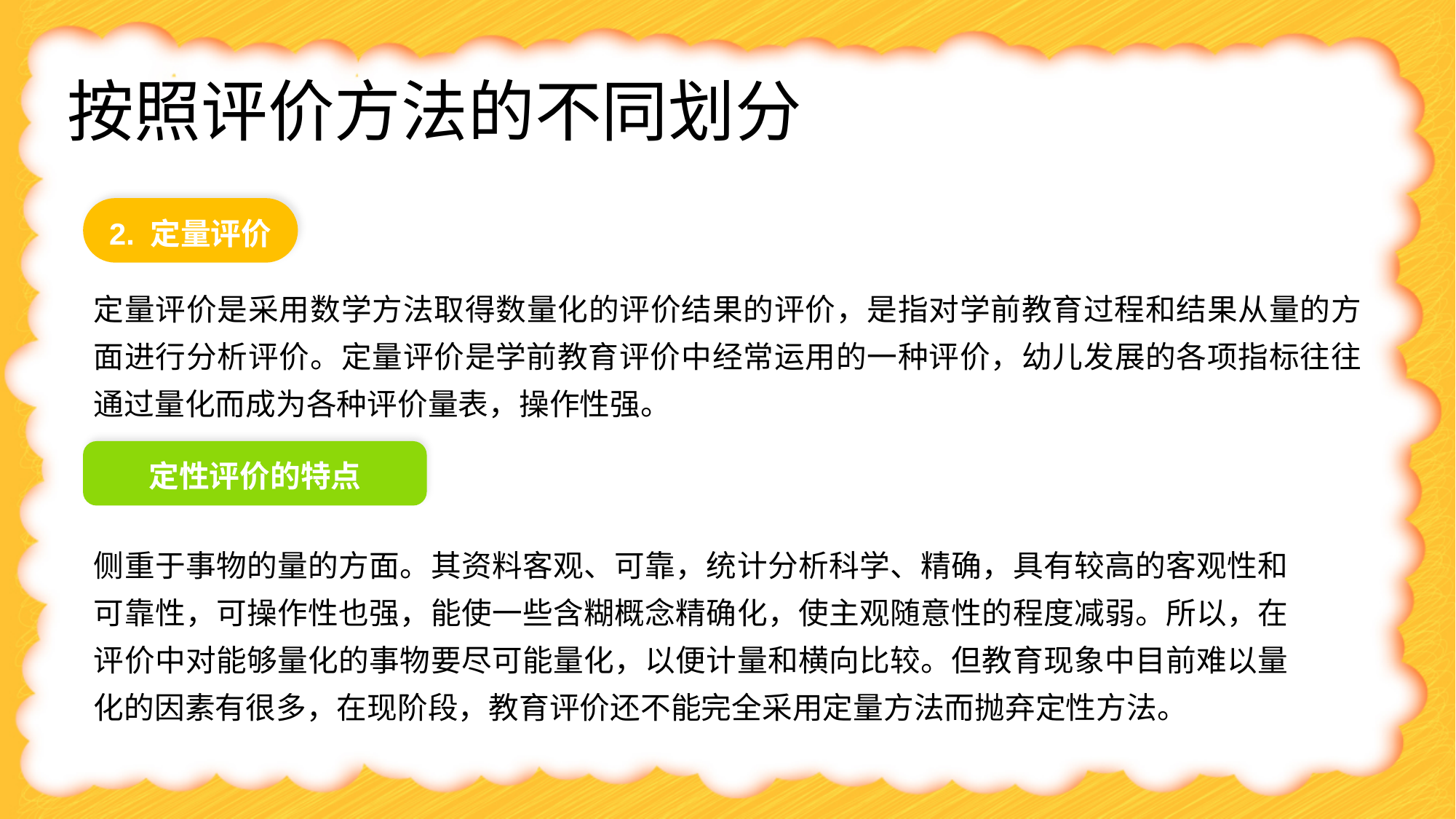

# 按照评价方法的不同划分

2. 定量评价
定量评价是采用数学方法取得数量化的评价结果的评价，是指对学前教育过程和结果从量的方面进行分析评价。定量评价是学前教育评价中经常运用的一种评价，幼儿发展的各项指标往往通过量化而成为各种评价量表，操作性强。

定性评价的特点
侧重于事物的量的方面。其资料客观、可靠，统计分析科学、精确，具有较高的客观性和可靠性，可操作性也强，能使一些含糊概念精确化，使主观随意性的程度减弱。所以，在评价中对能够量化的事物要尽可能量化，以便计量和横向比较。但教育现象中目前难以量化的因素有很多，在现阶段，教育评价还不能完全采用定量方法而抛弃定性方法。